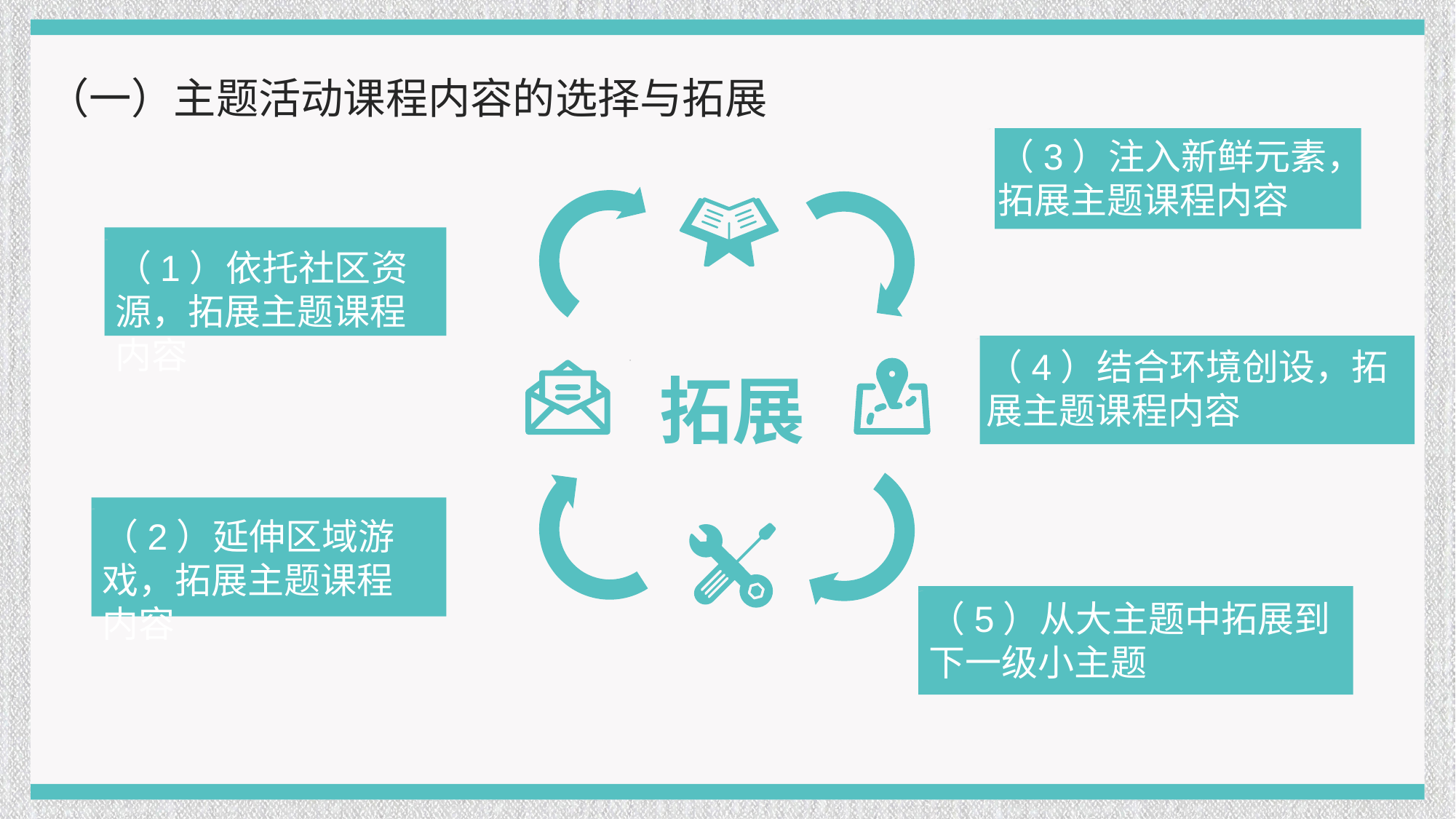

（一）主题活动课程内容的选择与拓展
（3）注入新鲜元素，拓展主题课程内容

（1）依托社区资源，拓展主题课程内容

（4）结合环境创设，拓展主题课程内容

拓展

（2）延伸区域游戏，拓展主题课程内容

（5）从大主题中拓展到下一级小主题